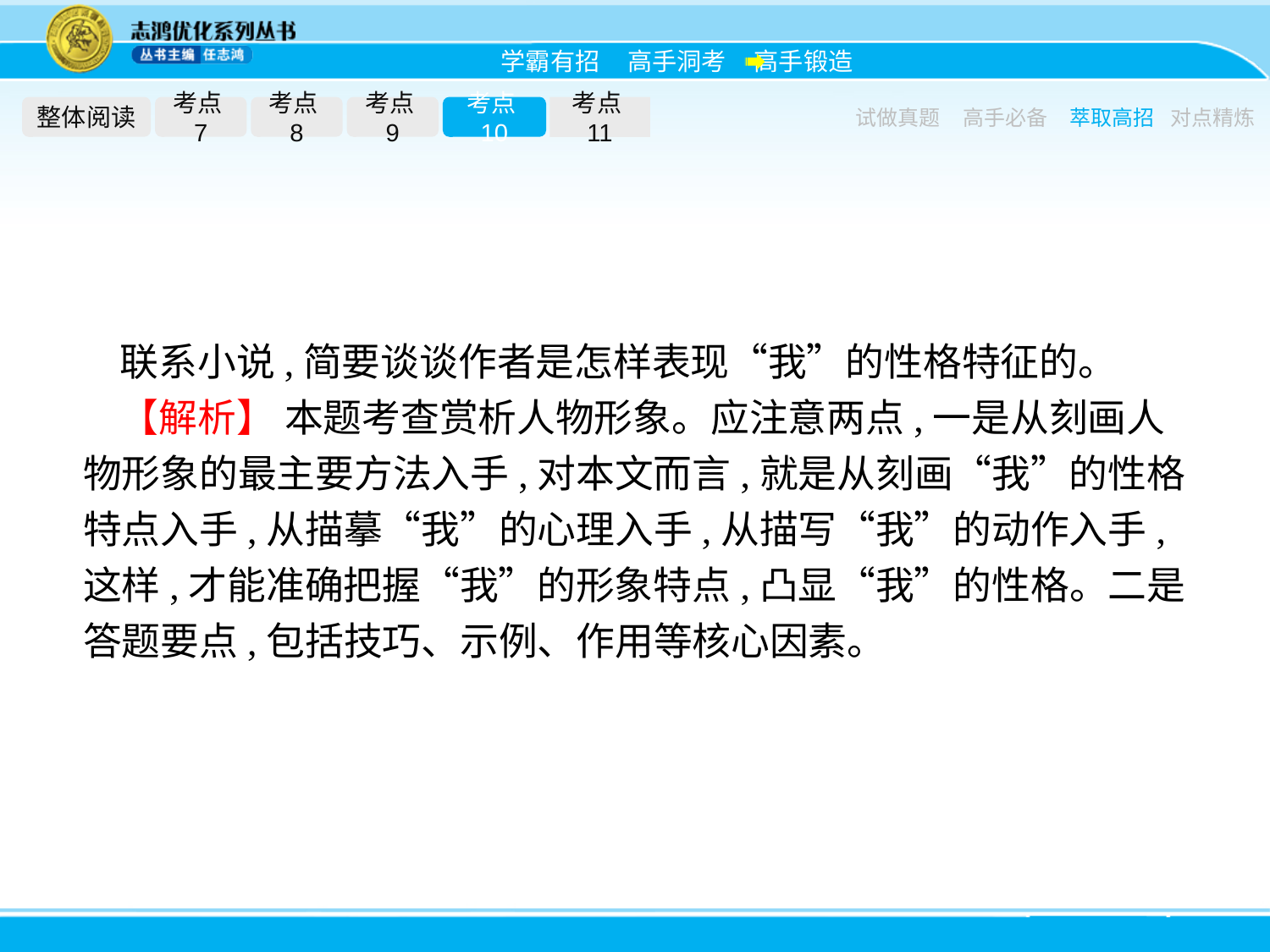

整体阅读
考点7
考点8
考点9
考点10
考点11
试做真题
高手必备
萃取高招
对点精炼
联系小说,简要谈谈作者是怎样表现“我”的性格特征的。
【解析】 本题考查赏析人物形象。应注意两点,一是从刻画人物形象的最主要方法入手,对本文而言,就是从刻画“我”的性格特点入手,从描摹“我”的心理入手,从描写“我”的动作入手,这样,才能准确把握“我”的形象特点,凸显“我”的性格。二是答题要点,包括技巧、示例、作用等核心因素。